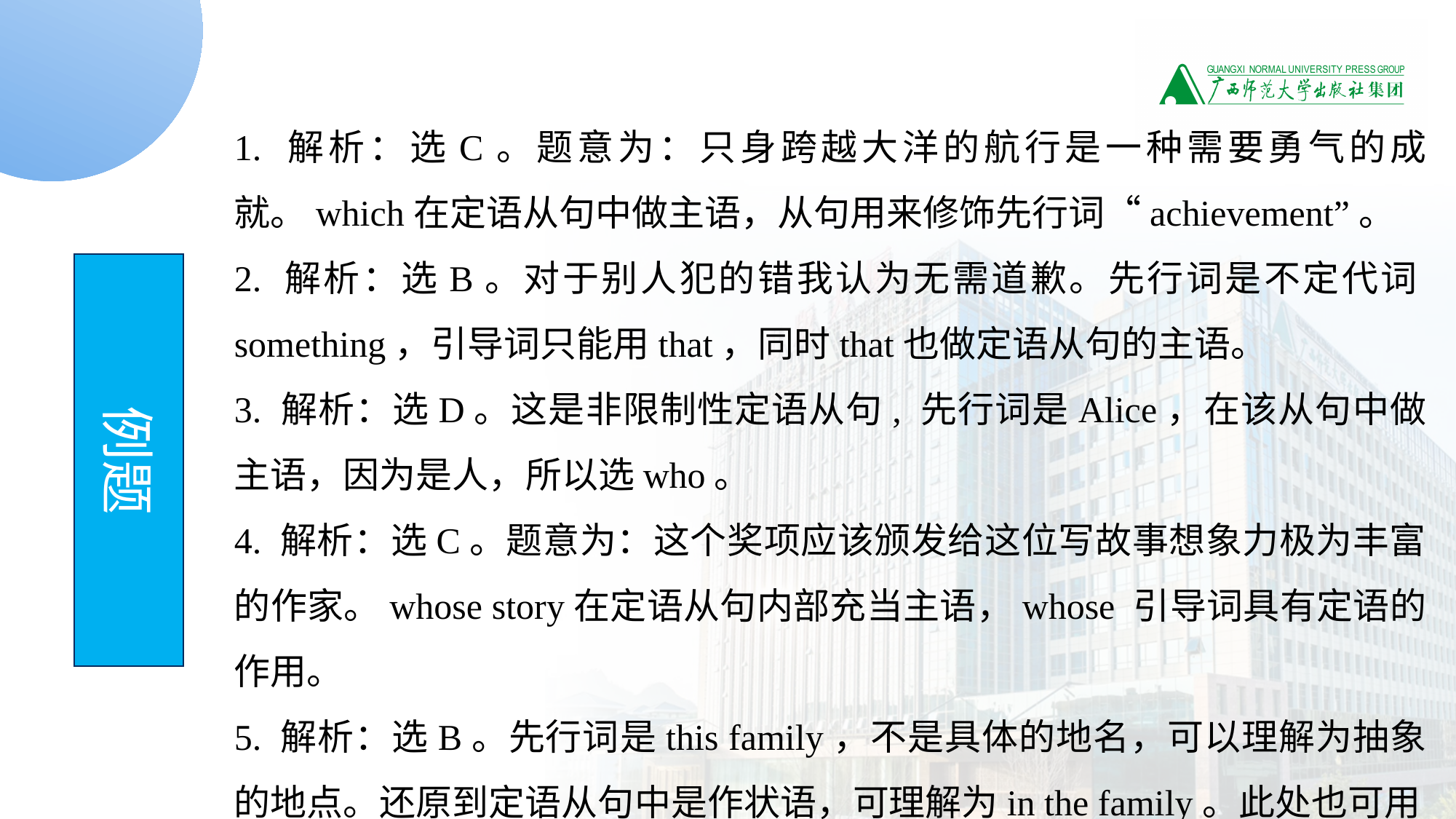

1. 解析：选C。题意为：只身跨越大洋的航行是一种需要勇气的成就。which在定语从句中做主语，从句用来修饰先行词“achievement”。
2. 解析：选B。对于别人犯的错我认为无需道歉。先行词是不定代词something，引导词只能用that，同时that也做定语从句的主语。
3. 解析：选D。这是非限制性定语从句, 先行词是Alice，在该从句中做主语，因为是人，所以选who。
4. 解析：选C。题意为：这个奖项应该颁发给这位写故事想象力极为丰富的作家。whose story在定语从句内部充当主语，whose 引导词具有定语的作用。
5. 解析：选B。先行词是this family，不是具体的地名，可以理解为抽象的地点。还原到定语从句中是作状语，可理解为in the family。此处也可用in which。
例题